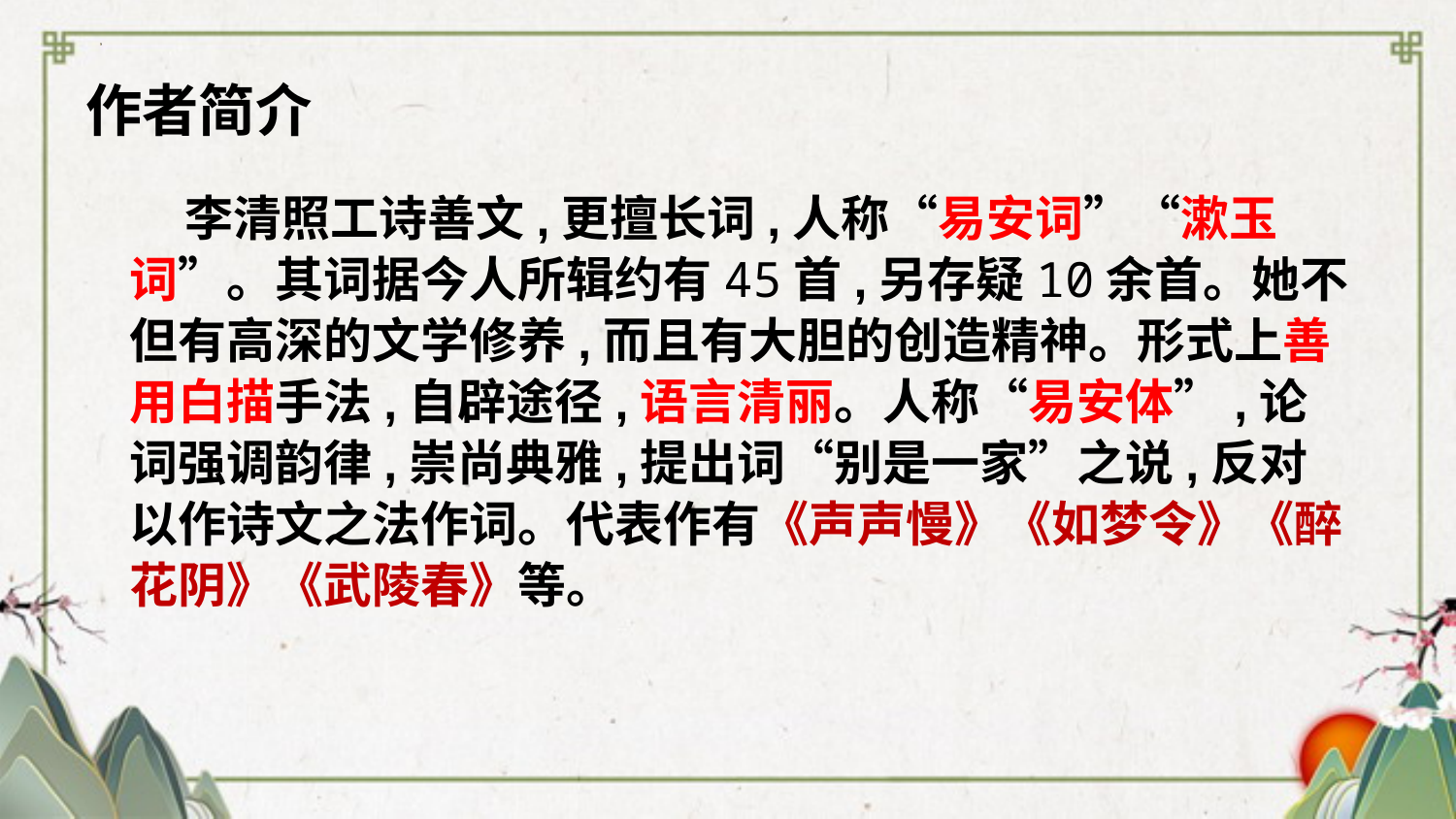

作者简介
    李清照工诗善文,更擅长词,人称“易安词”“漱玉词”。其词据今人所辑约有45首,另存疑10余首。她不但有高深的文学修养,而且有大胆的创造精神。形式上善用白描手法,自辟途径,语言清丽。人称“易安体”,论词强调韵律,崇尚典雅,提出词“别是一家”之说,反对以作诗文之法作词。代表作有《声声慢》《如梦令》《醉花阴》《武陵春》等。